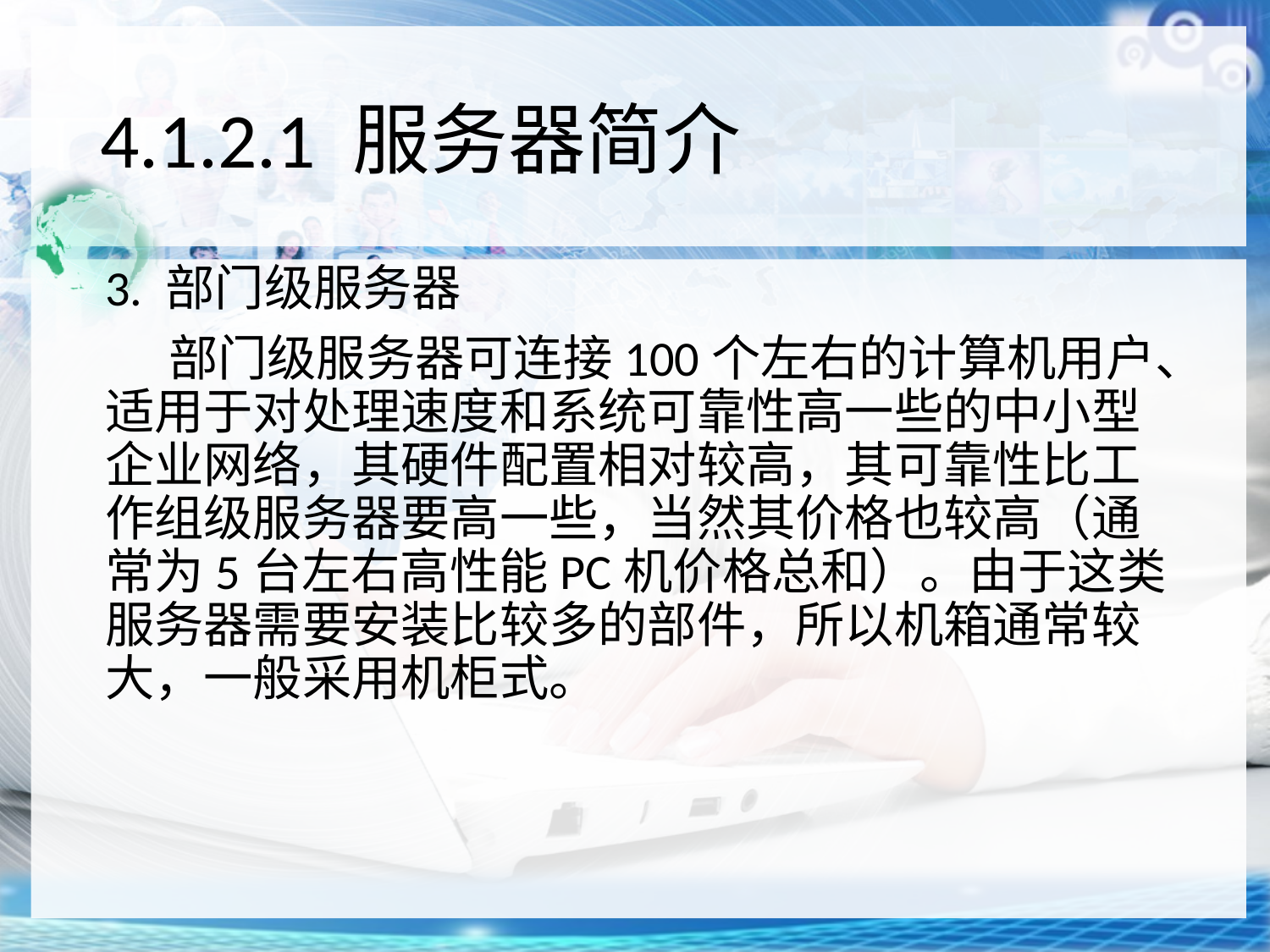

# 4.1.2.1 服务器简介
3. 部门级服务器
部门级服务器可连接100个左右的计算机用户、适用于对处理速度和系统可靠性高一些的中小型企业网络，其硬件配置相对较高，其可靠性比工作组级服务器要高一些，当然其价格也较高（通常为5台左右高性能PC机价格总和）。由于这类服务器需要安装比较多的部件，所以机箱通常较大，一般采用机柜式。